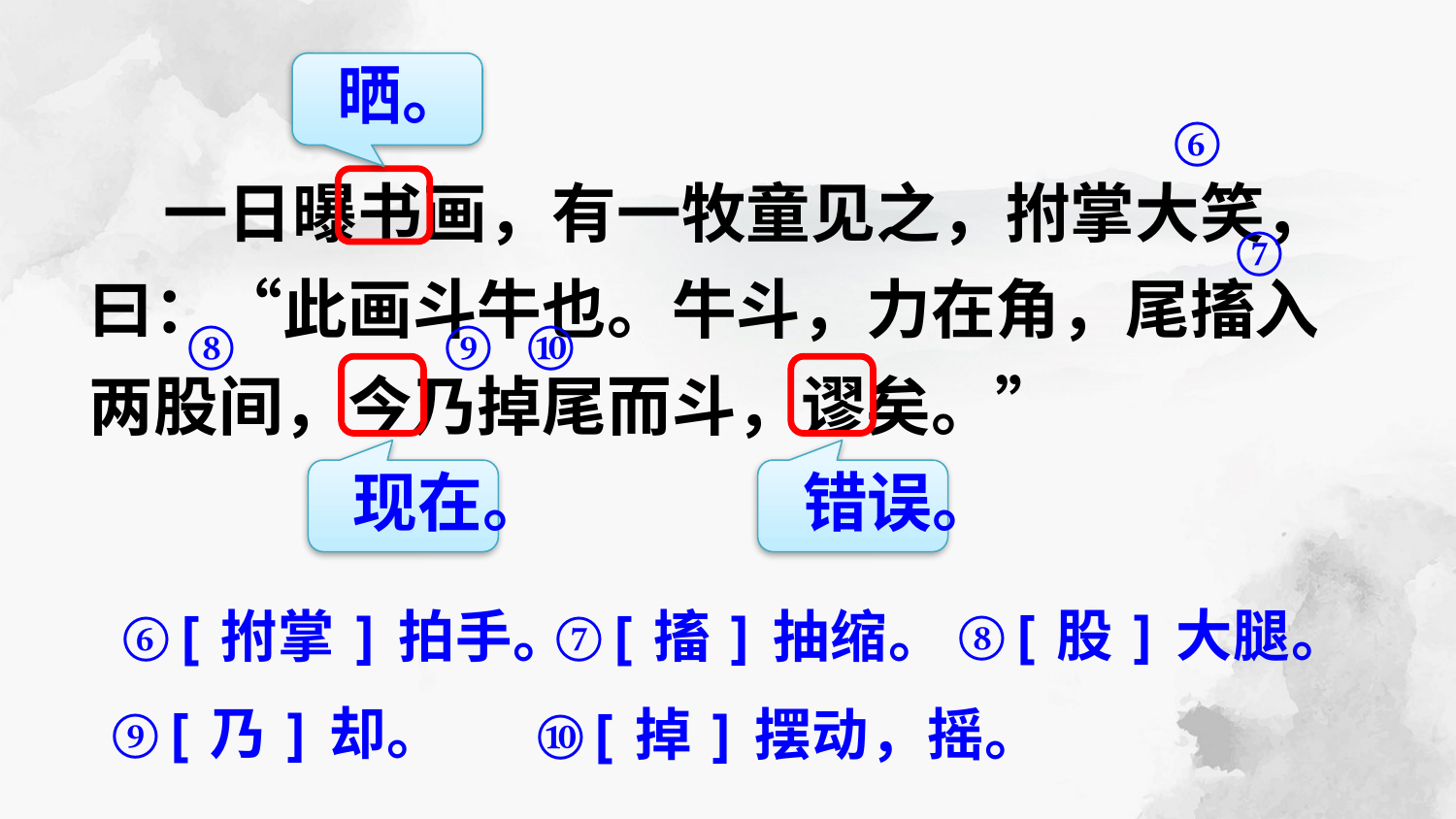

晒。

⑥
    一日曝书画，有一牧童见之，拊掌大笑，曰：“此画斗牛也。牛斗，力在角，尾搐入两股间，今乃掉尾而斗，谬矣。”

⑦
⑩
⑧
⑨

现在。

错误。

⑧[股]大腿。
⑥[拊掌]拍手。
 ⑦[搐]抽缩。
 ⑨[乃]却。
⑩[掉]摆动，摇。